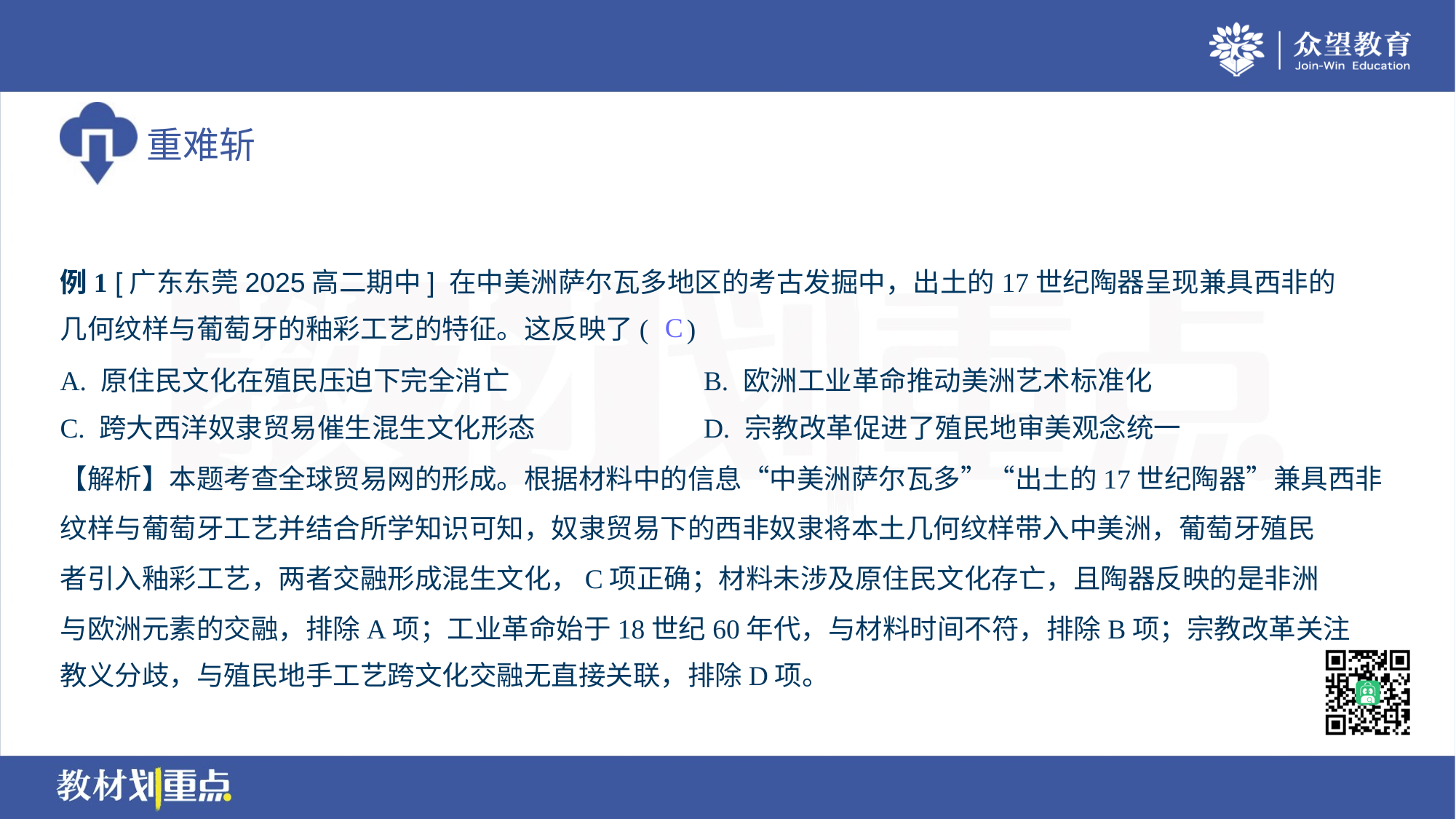

例1 [广东东莞2025高二期中] 在中美洲萨尔瓦多地区的考古发掘中，出土的17世纪陶器呈现兼具西非的
几何纹样与葡萄牙的釉彩工艺的特征。这反映了(     )
C
A. 原住民文化在殖民压迫下完全消亡	B. 欧洲工业革命推动美洲艺术标准化
C. 跨大西洋奴隶贸易催生混生文化形态	D. 宗教改革促进了殖民地审美观念统一
【解析】本题考查全球贸易网的形成。根据材料中的信息“中美洲萨尔瓦多”“出土的17世纪陶器”兼具西非
纹样与葡萄牙工艺并结合所学知识可知，奴隶贸易下的西非奴隶将本土几何纹样带入中美洲，葡萄牙殖民
者引入釉彩工艺，两者交融形成混生文化，C项正确；材料未涉及原住民文化存亡，且陶器反映的是非洲
与欧洲元素的交融，排除A项；工业革命始于18世纪60年代，与材料时间不符，排除B项；宗教改革关注
教义分歧，与殖民地手工艺跨文化交融无直接关联，排除D项。